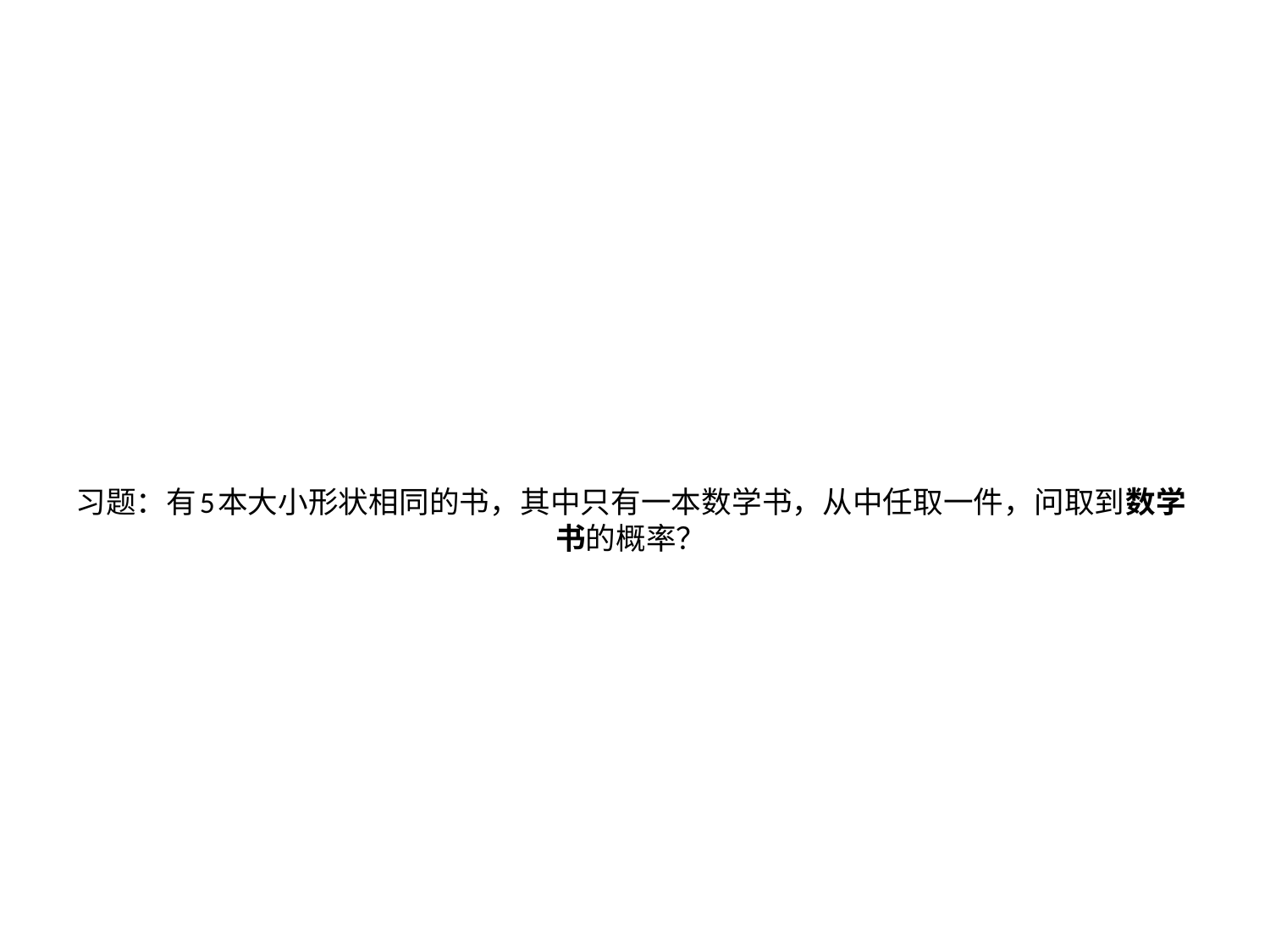

# 习题：有5本大小形状相同的书，其中只有一本数学书，从中任取一件，问取到数学书的概率？